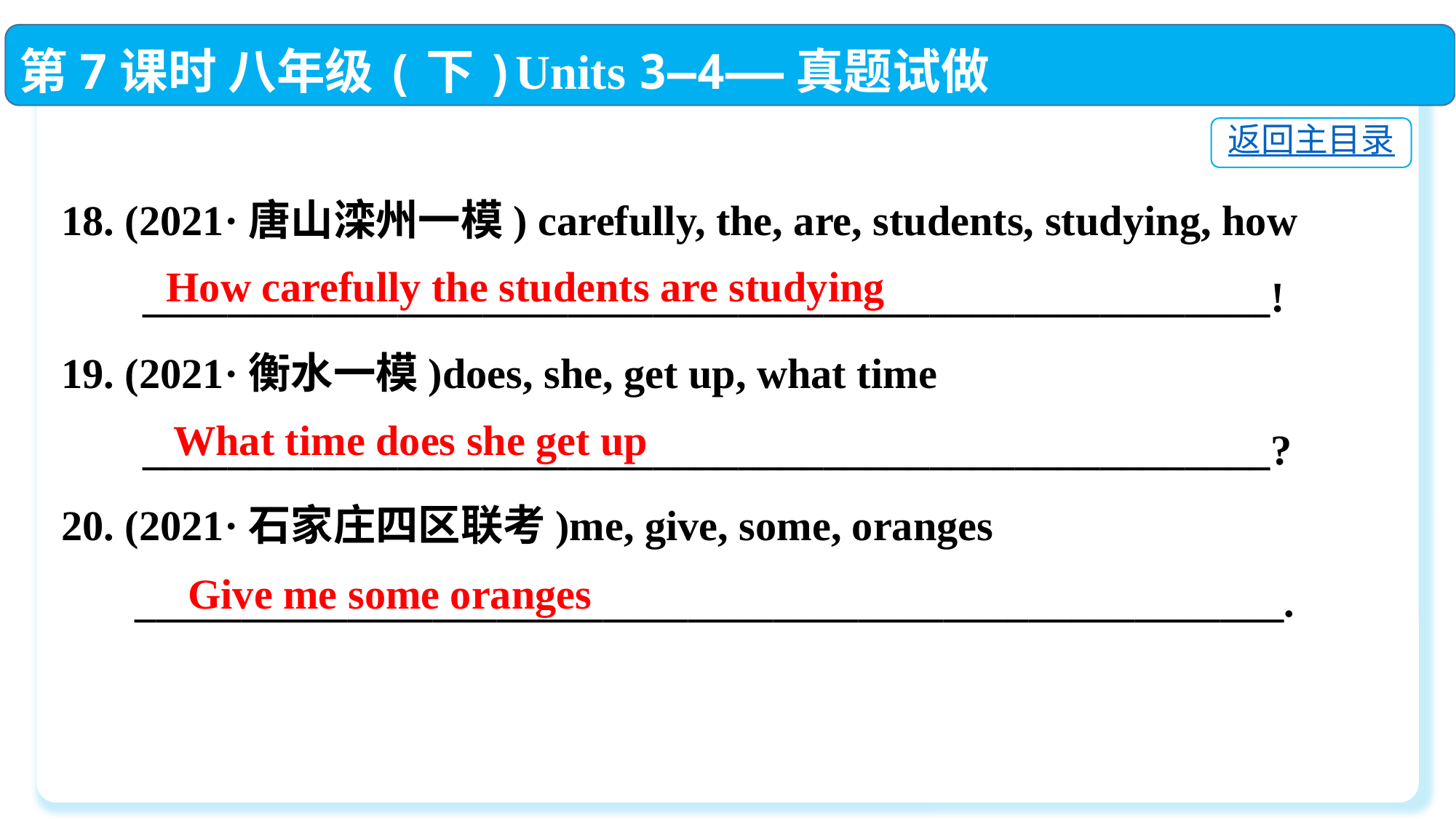

第7课时 八年级(下)Units 3—4——真题试做

返回主目录

18. (2021·唐山滦州一模) carefully, the, are, students, studying, how
　   _____________________________________________________!
19. (2021·衡水一模)does, she, get up, what time
　   _____________________________________________________?
20. (2021·石家庄四区联考)me, give, some, oranges
       ______________________________________________________.
How carefully the students are studying
What time does she get up
Give me some oranges